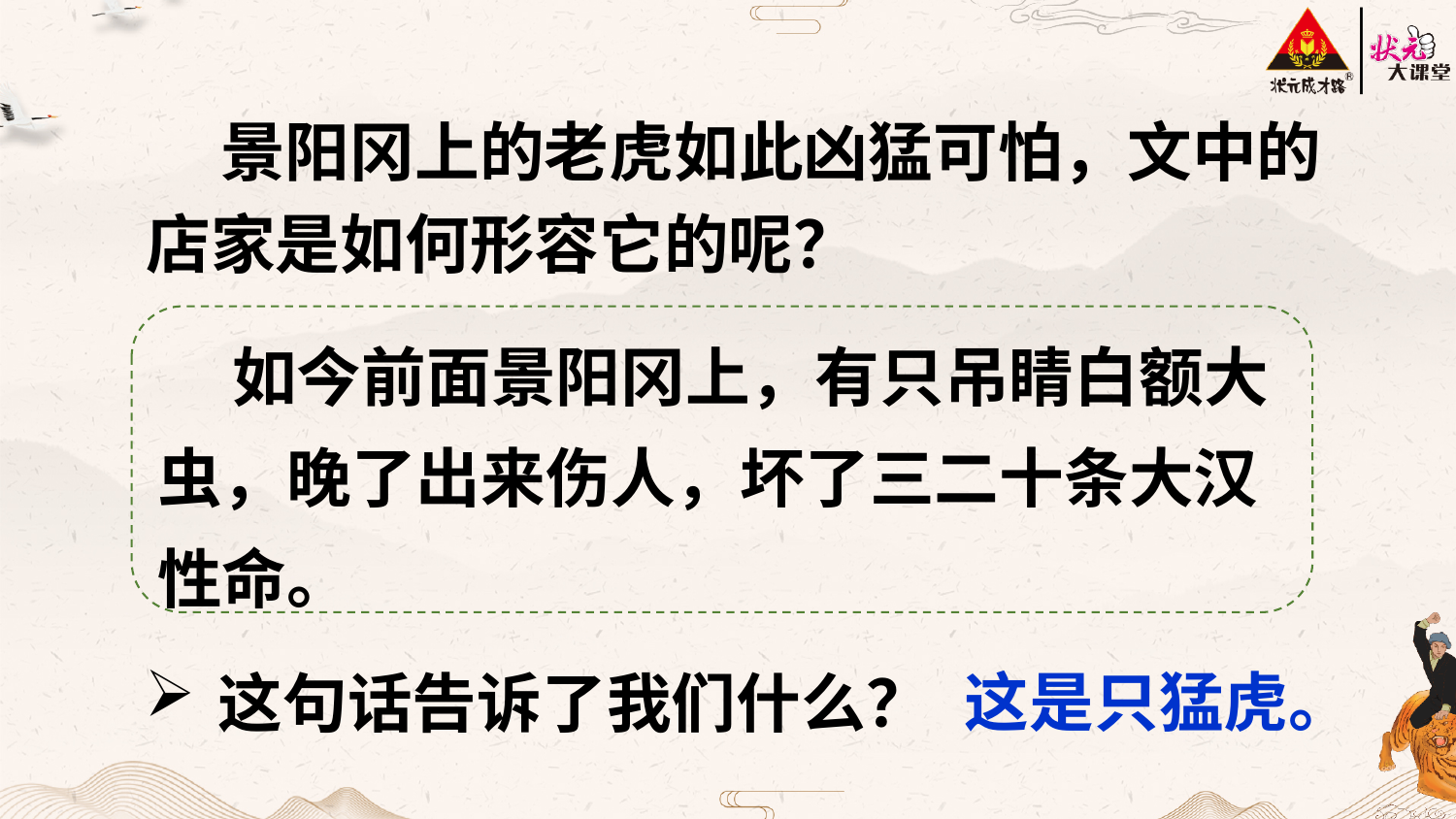

景阳冈上的老虎如此凶猛可怕，文中的店家是如何形容它的呢？

    如今前面景阳冈上，有只吊睛白额大虫，晚了出来伤人，坏了三二十条大汉性命。
这是只猛虎。
这句话告诉了我们什么？